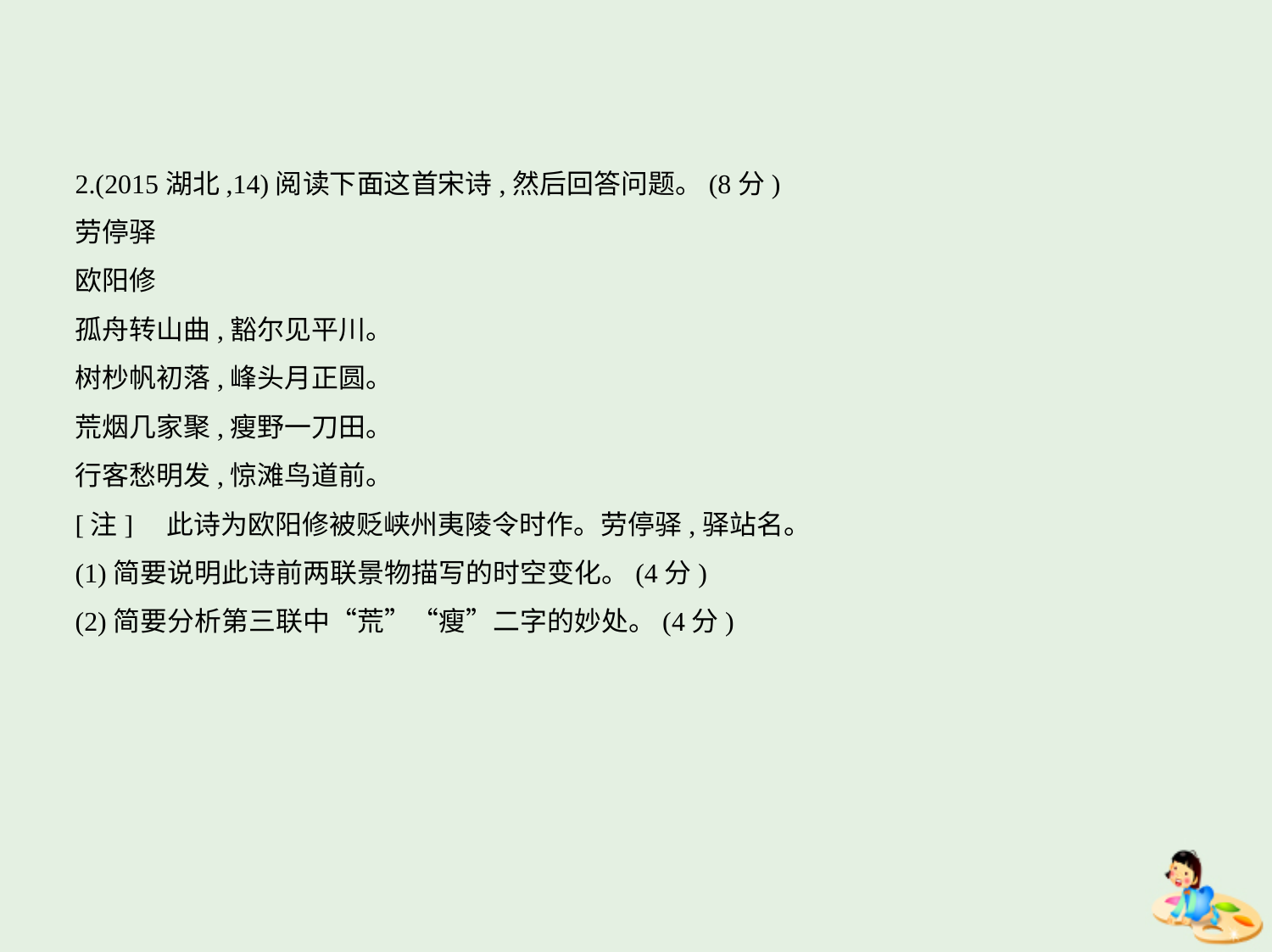

2.(2015湖北,14)阅读下面这首宋诗,然后回答问题。(8分)
劳停驿
欧阳修
孤舟转山曲,豁尔见平川。
树杪帆初落,峰头月正圆。
荒烟几家聚,瘦野一刀田。
行客愁明发,惊滩鸟道前。
[注]    此诗为欧阳修被贬峡州夷陵令时作。劳停驿,驿站名。
(1)简要说明此诗前两联景物描写的时空变化。(4分)
(2)简要分析第三联中“荒”“瘦”二字的妙处。(4分)